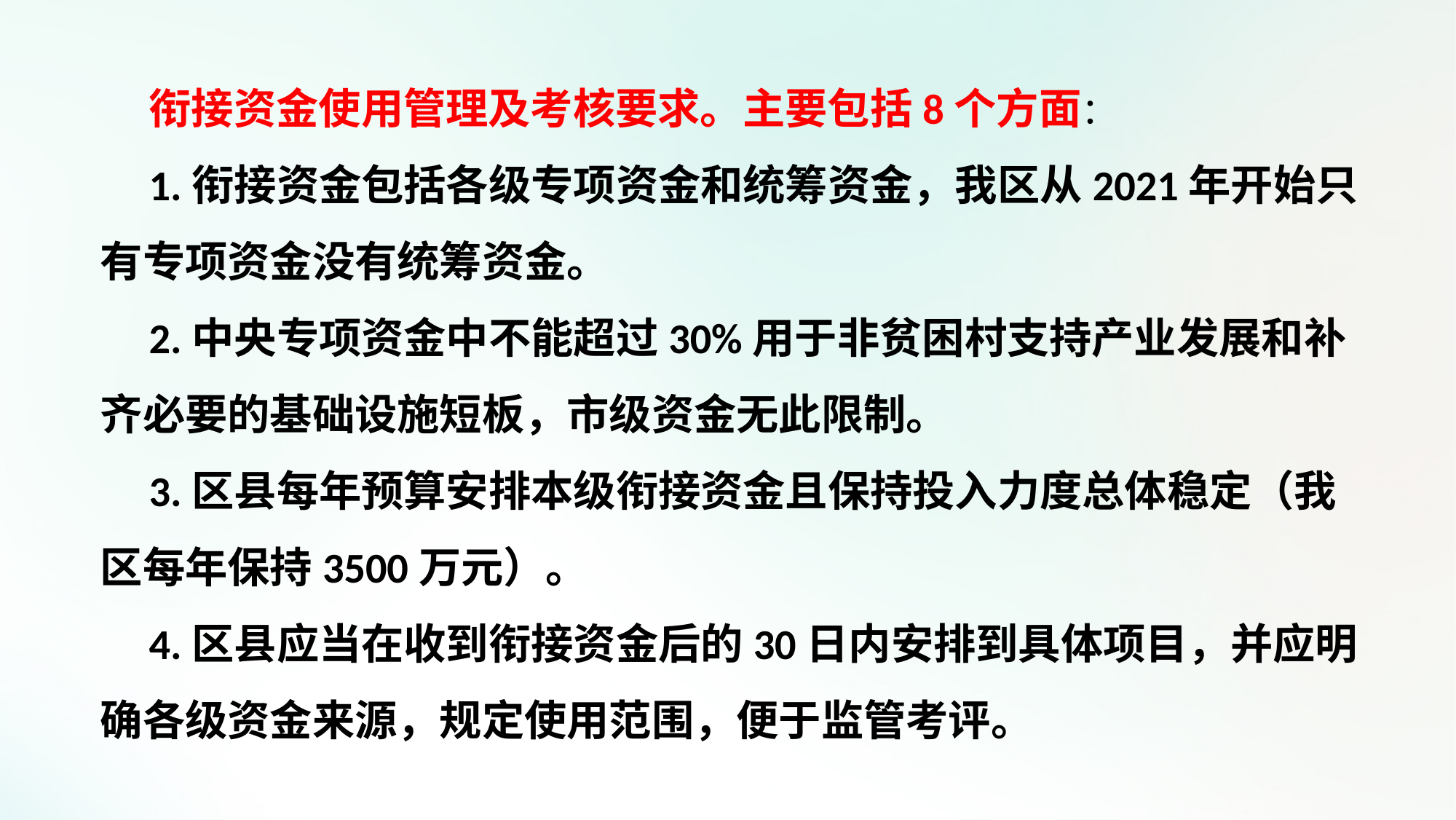

衔接资金使用管理及考核要求。主要包括8个方面：
1.衔接资金包括各级专项资金和统筹资金，我区从2021年开始只有专项资金没有统筹资金。
2.中央专项资金中不能超过30%用于非贫困村支持产业发展和补齐必要的基础设施短板，市级资金无此限制。
3.区县每年预算安排本级衔接资金且保持投入力度总体稳定（我区每年保持3500万元）。
4.区县应当在收到衔接资金后的30日内安排到具体项目，并应明确各级资金来源，规定使用范围，便于监管考评。